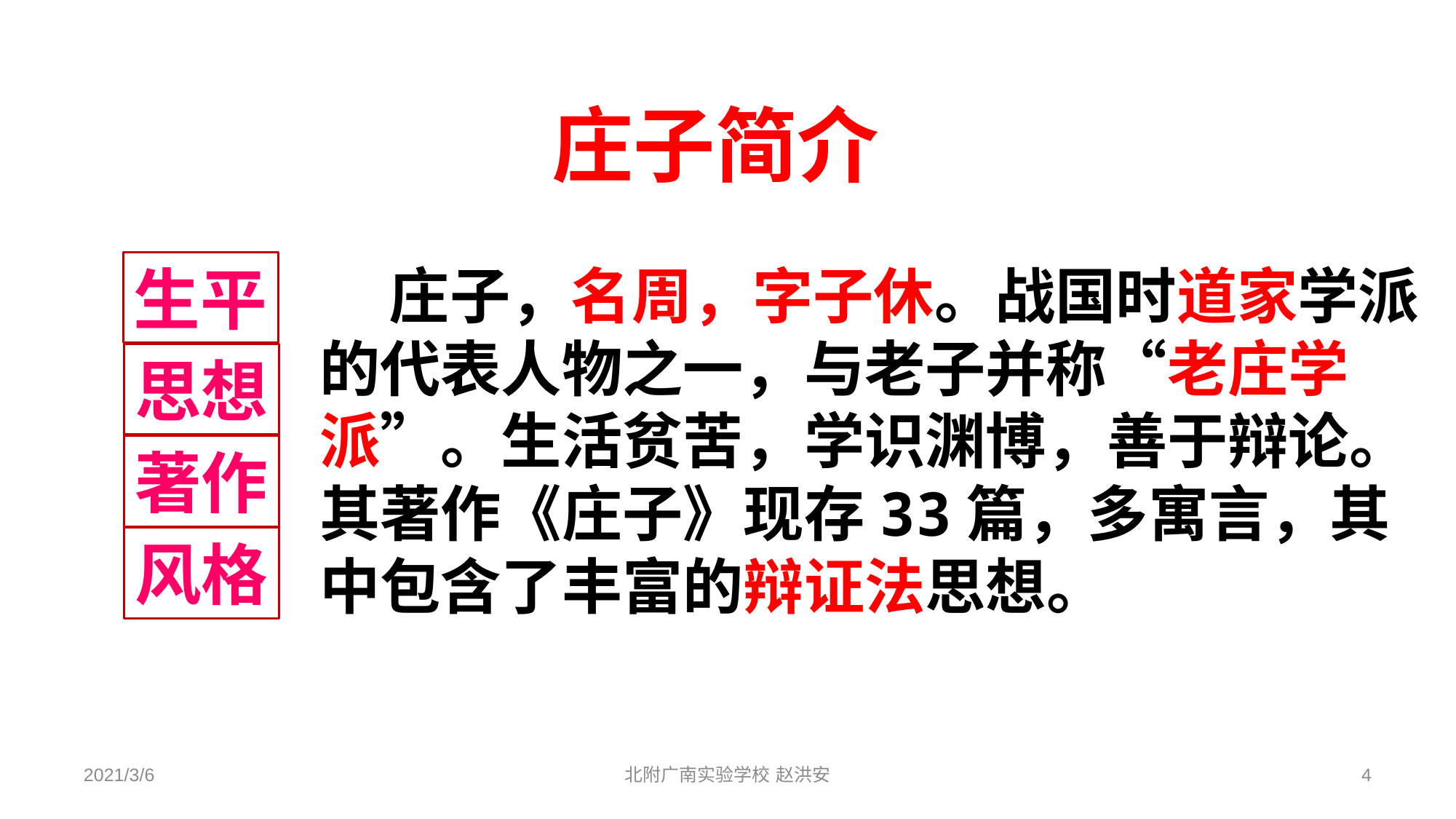

# 庄子简介
生平
    庄子，名周，字子休。战国时道家学派的代表人物之一，与老子并称“老庄学派”。生活贫苦，学识渊博，善于辩论。其著作《庄子》现存33篇，多寓言，其中包含了丰富的辩证法思想。

思想
著作
风格
2021/3/6
北附广南实验学校 赵洪安
4